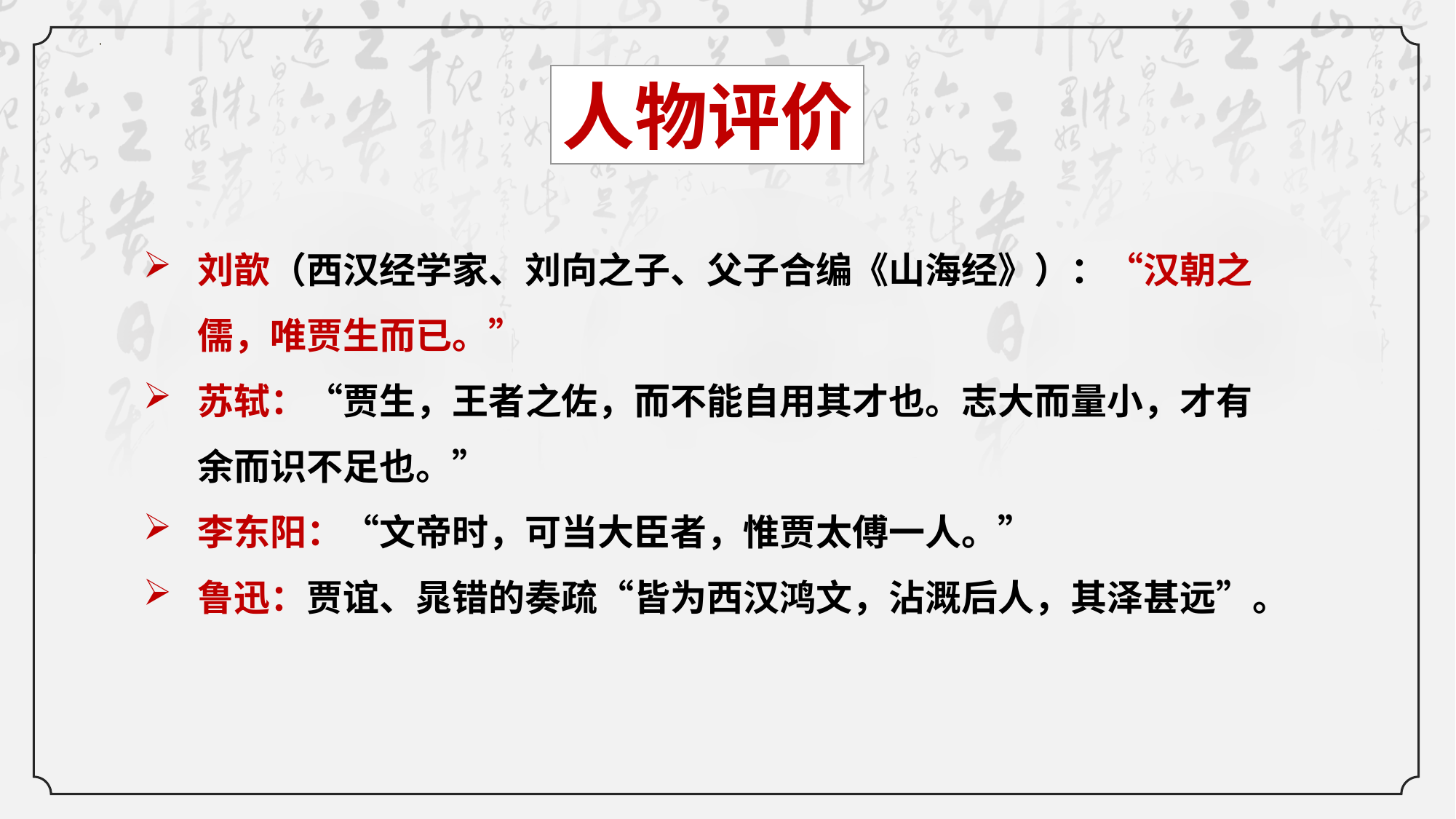

人物评价
刘歆（西汉经学家、刘向之子、父子合编《山海经》）：“汉朝之儒，唯贾生而已。”
苏轼：“贾生，王者之佐，而不能自用其才也。志大而量小，才有余而识不足也。”
李东阳：“文帝时，可当大臣者，惟贾太傅一人。”
鲁迅：贾谊、晁错的奏疏“皆为西汉鸿文，沾溉后人，其泽甚远”。